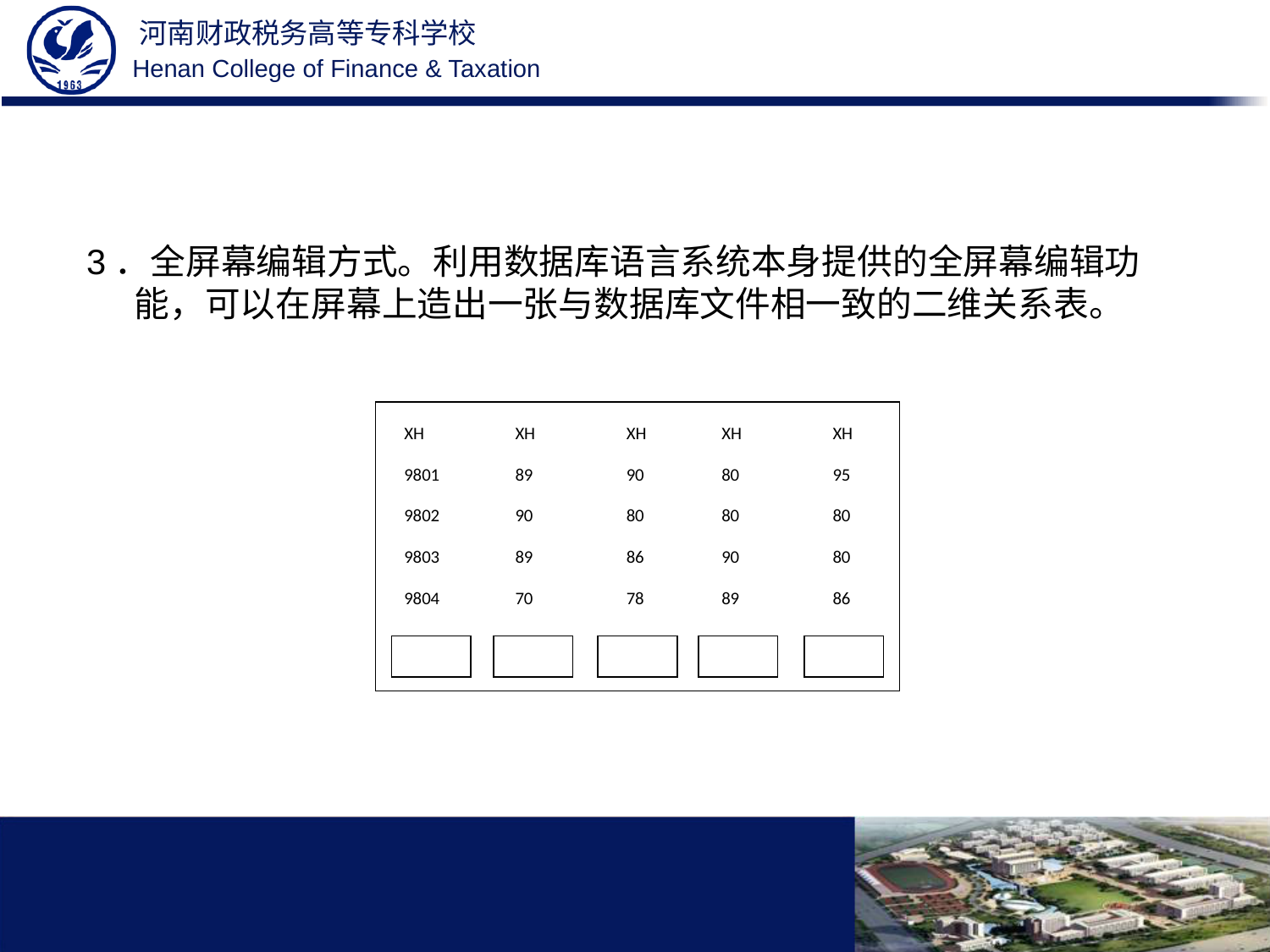

#
3．全屏幕编辑方式。利用数据库语言系统本身提供的全屏幕编辑功能，可以在屏幕上造出一张与数据库文件相一致的二维关系表。

XH
XH
XH
XH
XH
9801
89
90
80
95
9802
90
80
80
80
9803
89
86
90
80
9804
70
78
89
86